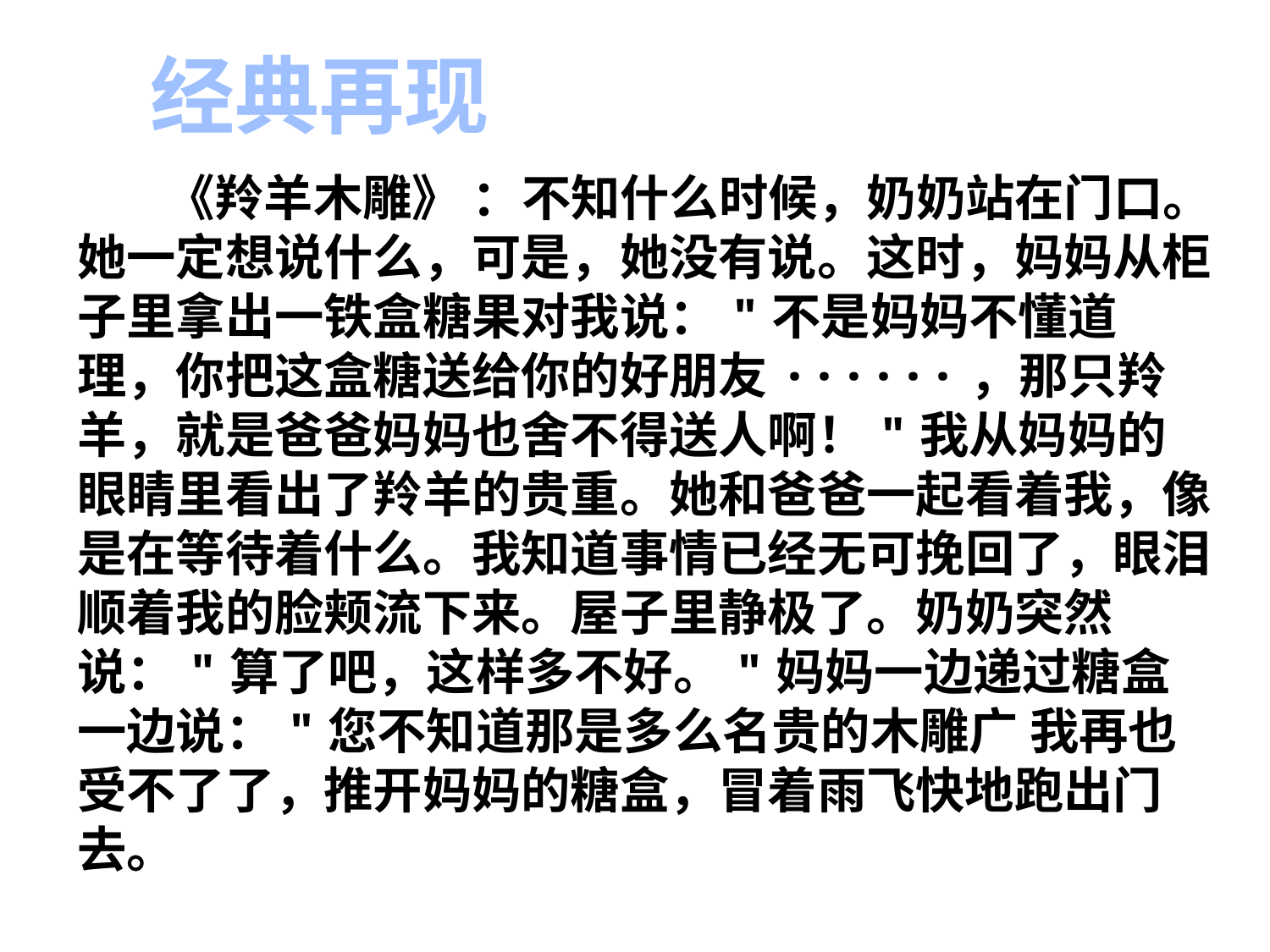

经典再现
   《羚羊木雕》 ：不知什么时候，奶奶站在门口。她一定想说什么，可是，她没有说。这时，妈妈从柜子里拿出一铁盒糖果对我说："不是妈妈不懂道理，你把这盒糖送给你的好朋友······，那只羚羊，就是爸爸妈妈也舍不得送人啊！"我从妈妈的眼睛里看出了羚羊的贵重。她和爸爸一起看着我，像是在等待着什么。我知道事情已经无可挽回了，眼泪顺着我的脸颊流下来。屋子里静极了。奶奶突然说："算了吧，这样多不好。"妈妈一边递过糖盒一边说："您不知道那是多么名贵的木雕广 我再也受不了了，推开妈妈的糖盒，冒着雨飞快地跑出门去。